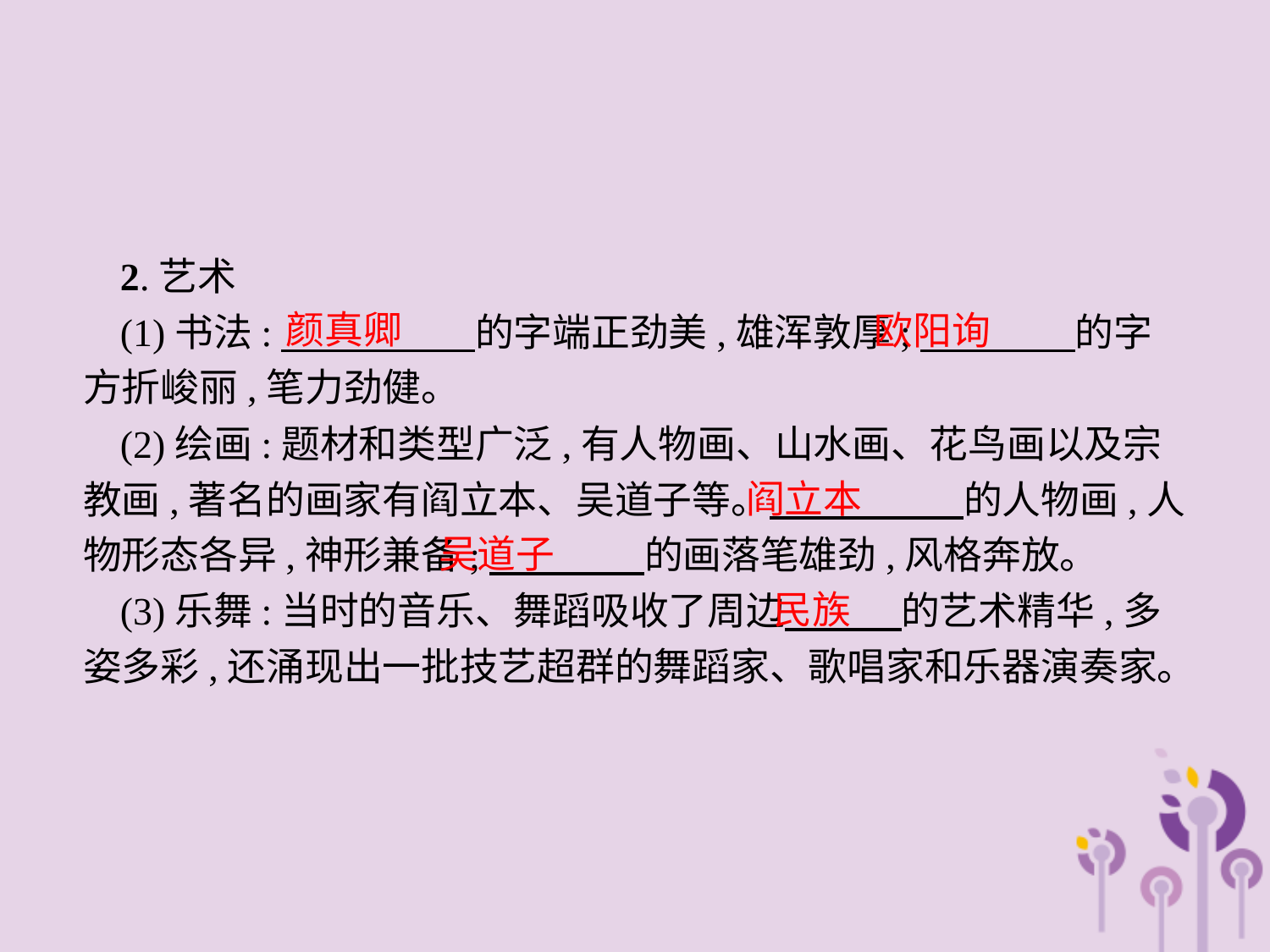

2.艺术
(1)书法:　　　　　的字端正劲美,雄浑敦厚;　　　　的字方折峻丽,笔力劲健。
(2)绘画:题材和类型广泛,有人物画、山水画、花鸟画以及宗教画,著名的画家有阎立本、吴道子等。　　　　　的人物画,人物形态各异,神形兼备;　　　　的画落笔雄劲,风格奔放。
(3)乐舞:当时的音乐、舞蹈吸收了周边　　　的艺术精华,多姿多彩,还涌现出一批技艺超群的舞蹈家、歌唱家和乐器演奏家。
颜真卿
欧阳询
阎立本
吴道子
民族